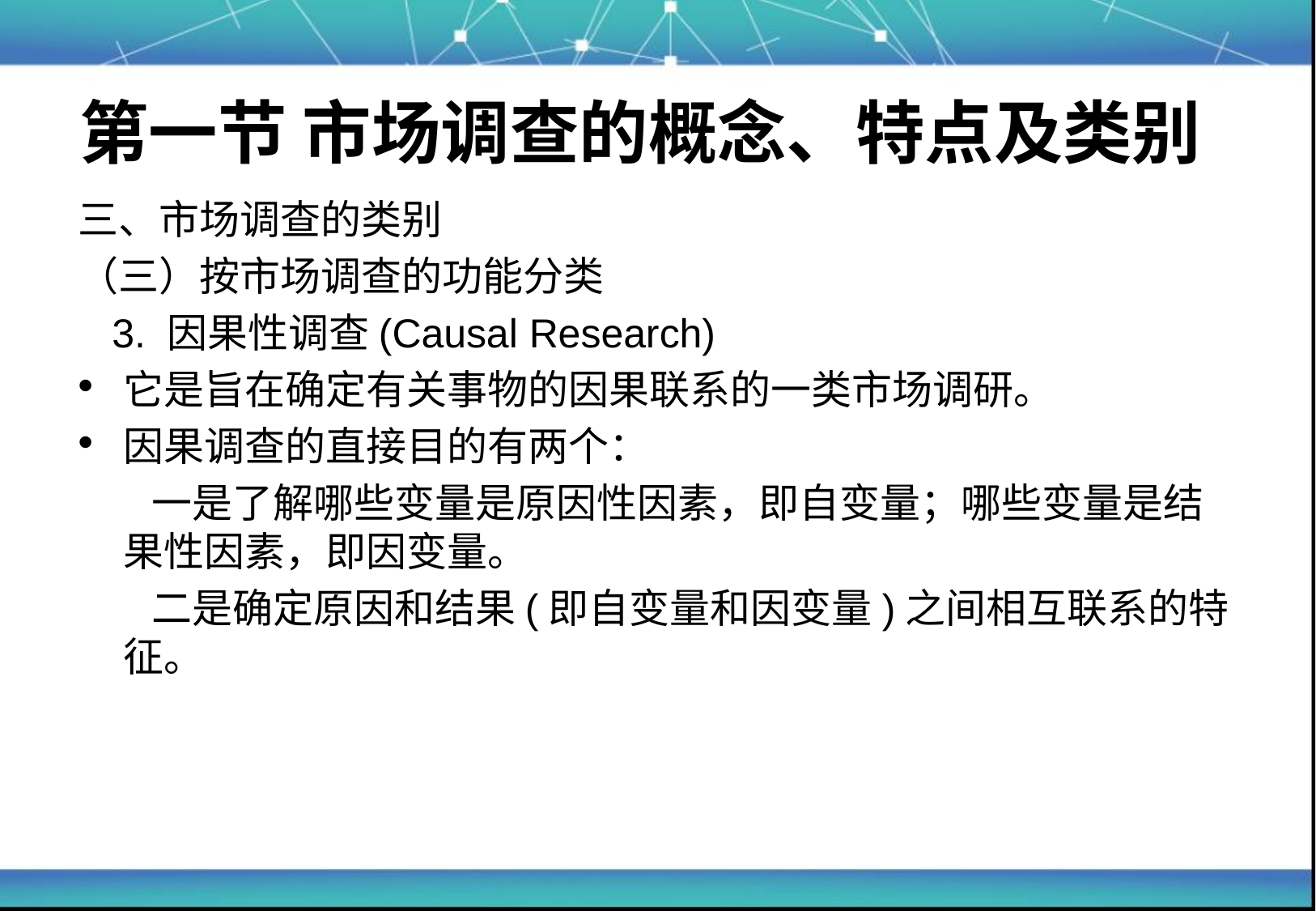

# 第一节 市场调查的概念、特点及类别
三、市场调查的类别
（三）按市场调查的功能分类
   3. 因果性调查(Causal Research)
它是旨在确定有关事物的因果联系的一类市场调研。
因果调查的直接目的有两个：
       一是了解哪些变量是原因性因素，即自变量；哪些变量是结果性因素，即因变量。
       二是确定原因和结果(即自变量和因变量)之间相互联系的特征。